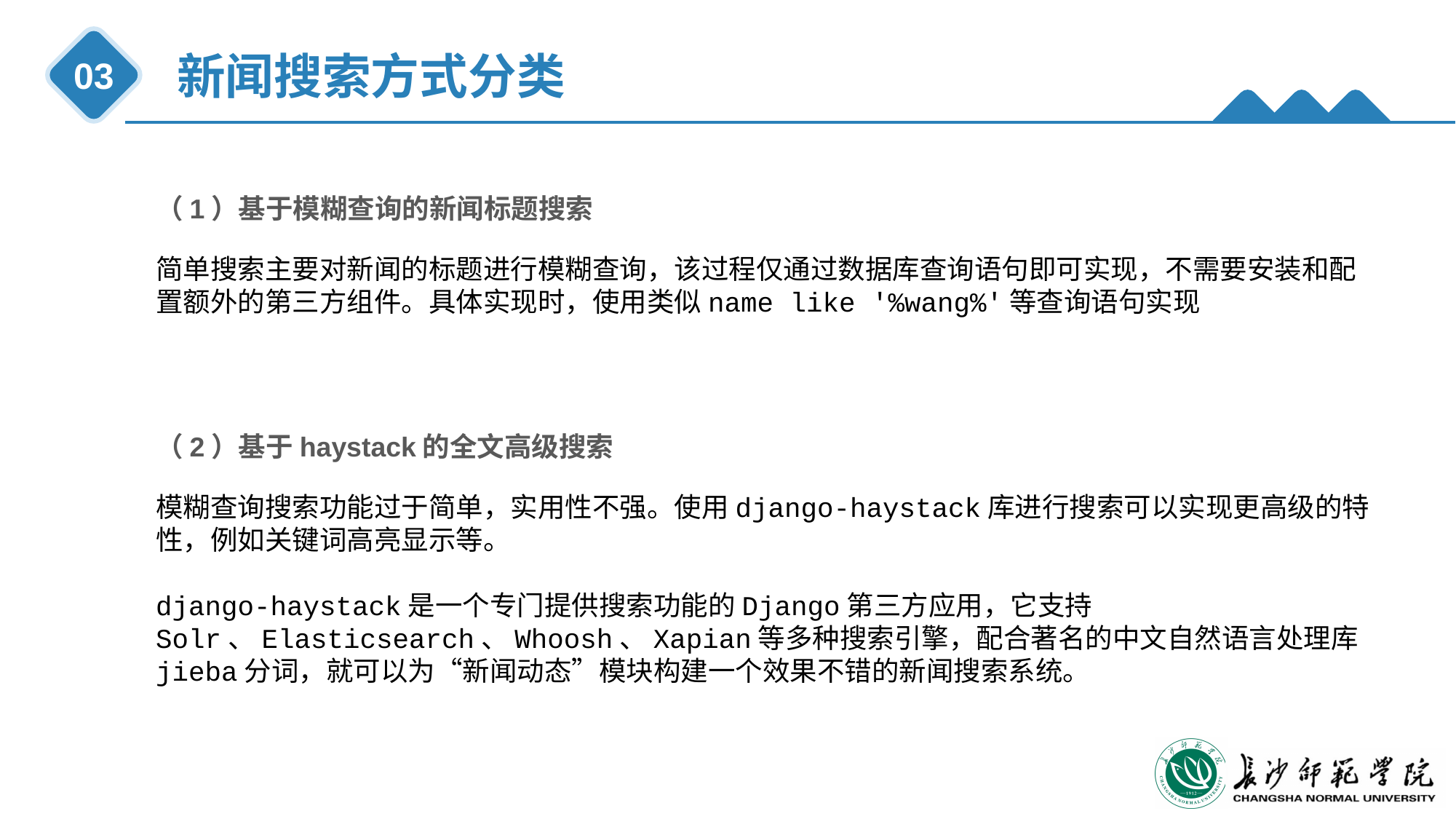

新闻搜索方式分类
03

（1）基于模糊查询的新闻标题搜索
简单搜索主要对新闻的标题进行模糊查询，该过程仅通过数据库查询语句即可实现，不需要安装和配置额外的第三方组件。具体实现时，使用类似name like '%wang%'等查询语句实现
（2）基于haystack的全文高级搜索
模糊查询搜索功能过于简单，实用性不强。使用django-haystack库进行搜索可以实现更高级的特性，例如关键词高亮显示等。

django-haystack是一个专门提供搜索功能的Django第三方应用，它支持Solr、Elasticsearch、Whoosh、Xapian等多种搜索引擎，配合著名的中文自然语言处理库jieba分词，就可以为“新闻动态”模块构建一个效果不错的新闻搜索系统。